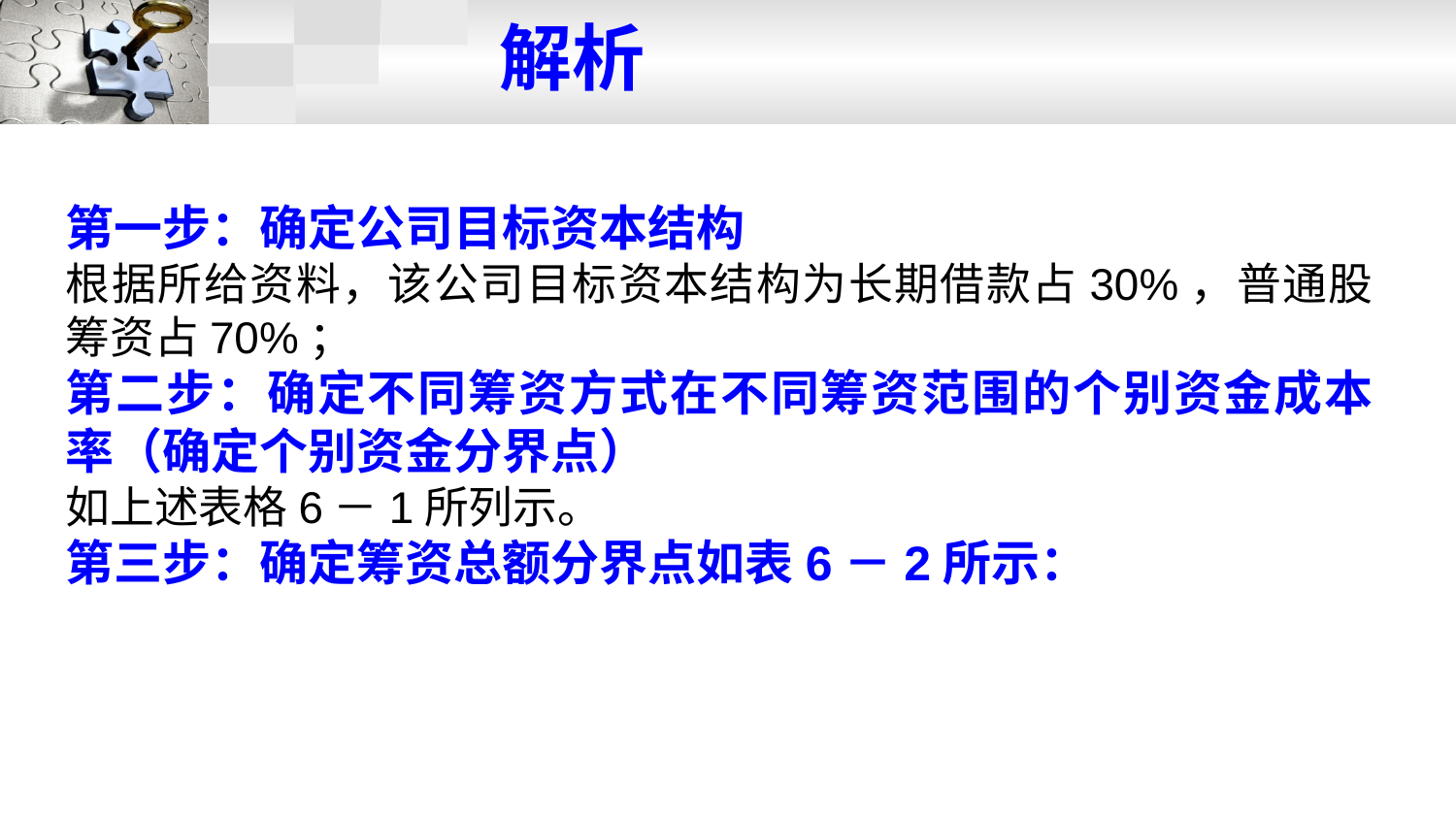

解析
第一步：确定公司目标资本结构
根据所给资料，该公司目标资本结构为长期借款占30%，普通股筹资占70%；
第二步：确定不同筹资方式在不同筹资范围的个别资金成本率（确定个别资金分界点）
如上述表格6－1所列示。
第三步：确定筹资总额分界点如表6－2所示：